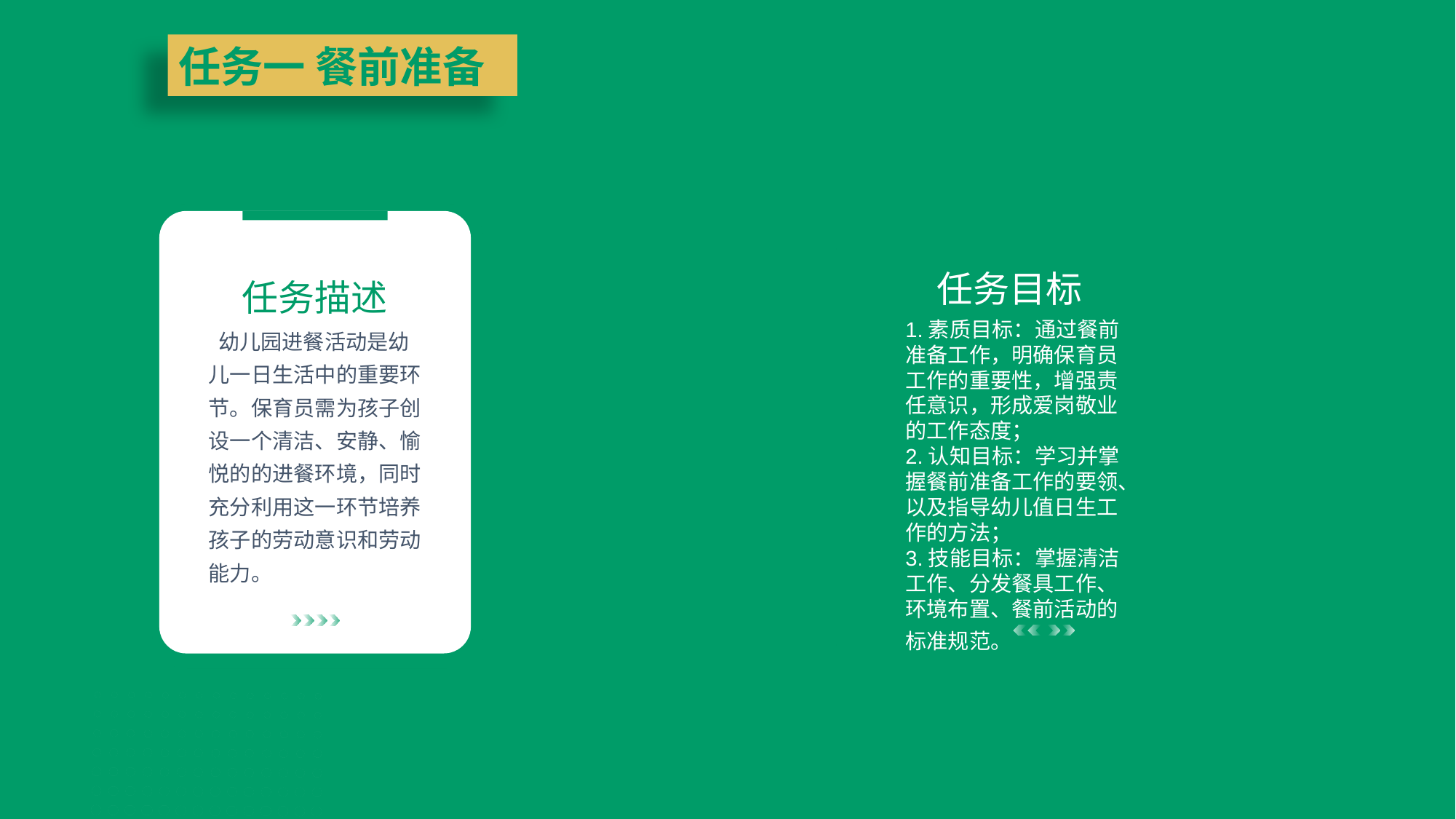

任务一 餐前准备

任务目标

任务描述
 幼儿园进餐活动是幼儿一日生活中的重要环节。保育员需为孩子创设一个清洁、安静、愉悦的的进餐环境，同时充分利用这一环节培养孩子的劳动意识和劳动能力。
1.素质目标：通过餐前准备工作，明确保育员工作的重要性，增强责任意识，形成爱岗敬业的工作态度；
2.认知目标：学习并掌握餐前准备工作的要领、以及指导幼儿值日生工作的方法；
3.技能目标：掌握清洁工作、分发餐具工作、环境布置、餐前活动的标准规范。